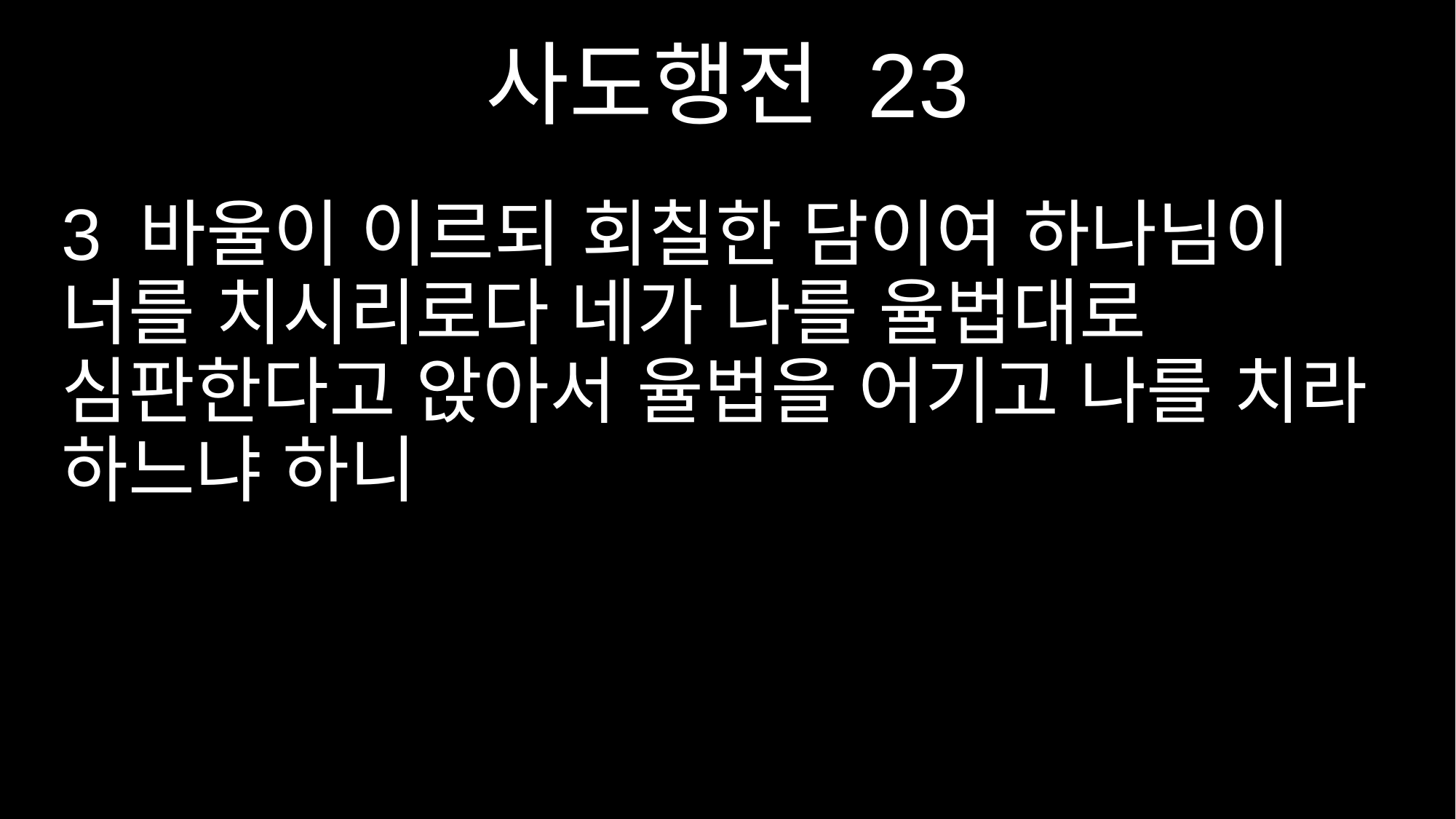

사도행전 23
3 바울이 이르되 회칠한 담이여 하나님이 너를 치시리로다 네가 나를 율법대로 심판한다고 앉아서 율법을 어기고 나를 치라 하느냐 하니